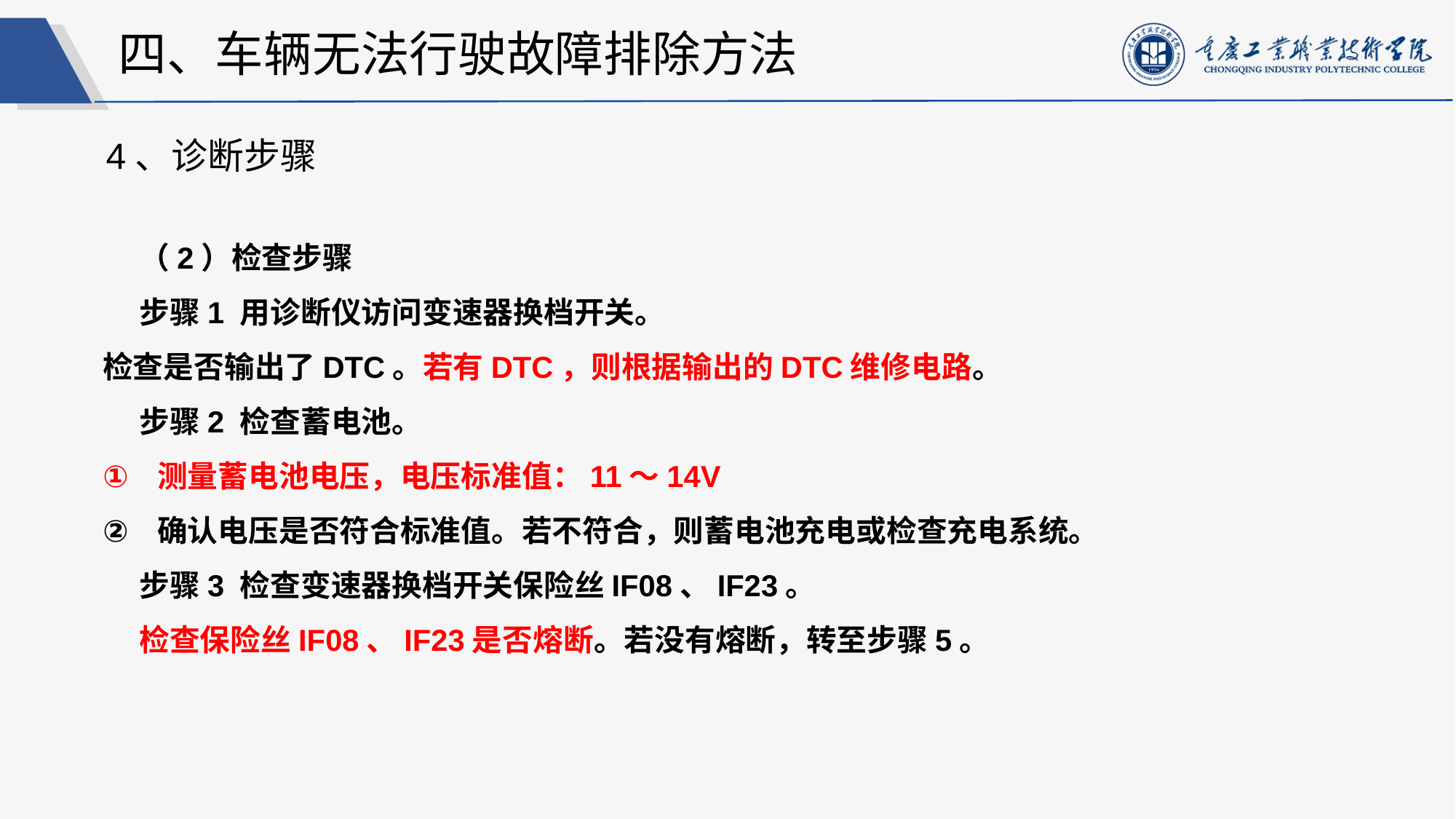

四、车辆无法行驶故障排除方法
4、诊断步骤
（2）检查步骤
步骤1 用诊断仪访问变速器换档开关。
检查是否输出了DTC。若有DTC，则根据输出的DTC维修电路。
步骤2 检查蓄电池。
测量蓄电池电压，电压标准值：11〜14V
确认电压是否符合标准值。若不符合，则蓄电池充电或检查充电系统。
步骤3 检查变速器换档开关保险丝IF08、IF23。
检查保险丝IF08、IF23是否熔断。若没有熔断，转至步骤5。